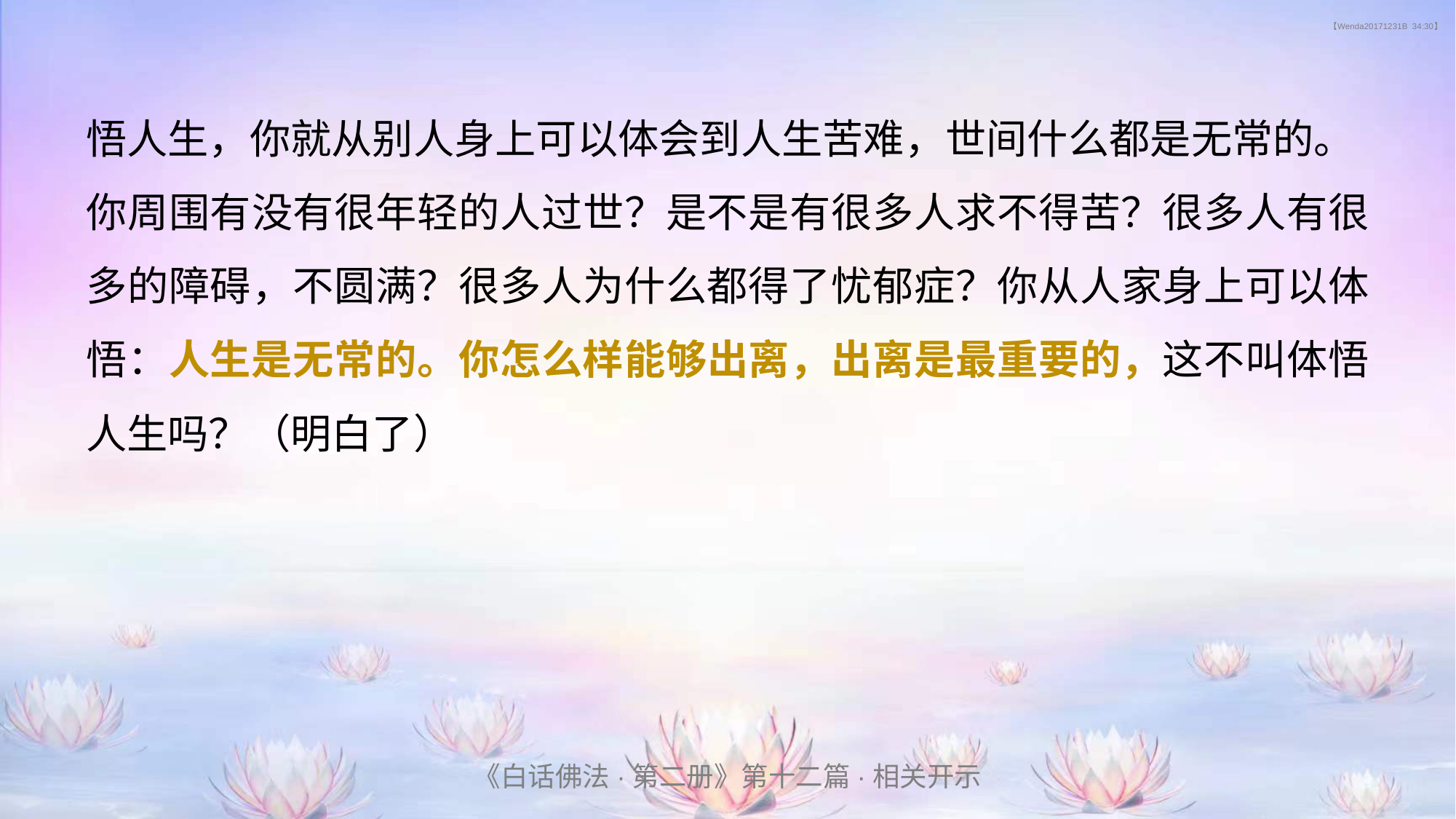

# 【Wenda20171231B  34:30】
悟人生，你就从别人身上可以体会到人生苦难，世间什么都是无常的。
你周围有没有很年轻的人过世？是不是有很多人求不得苦？很多人有很多的障碍，不圆满？很多人为什么都得了忧郁症？你从人家身上可以体悟：人生是无常的。你怎么样能够出离，出离是最重要的，这不叫体悟人生吗？（明白了）
《白话佛法·第二册》第十二篇·相关开示